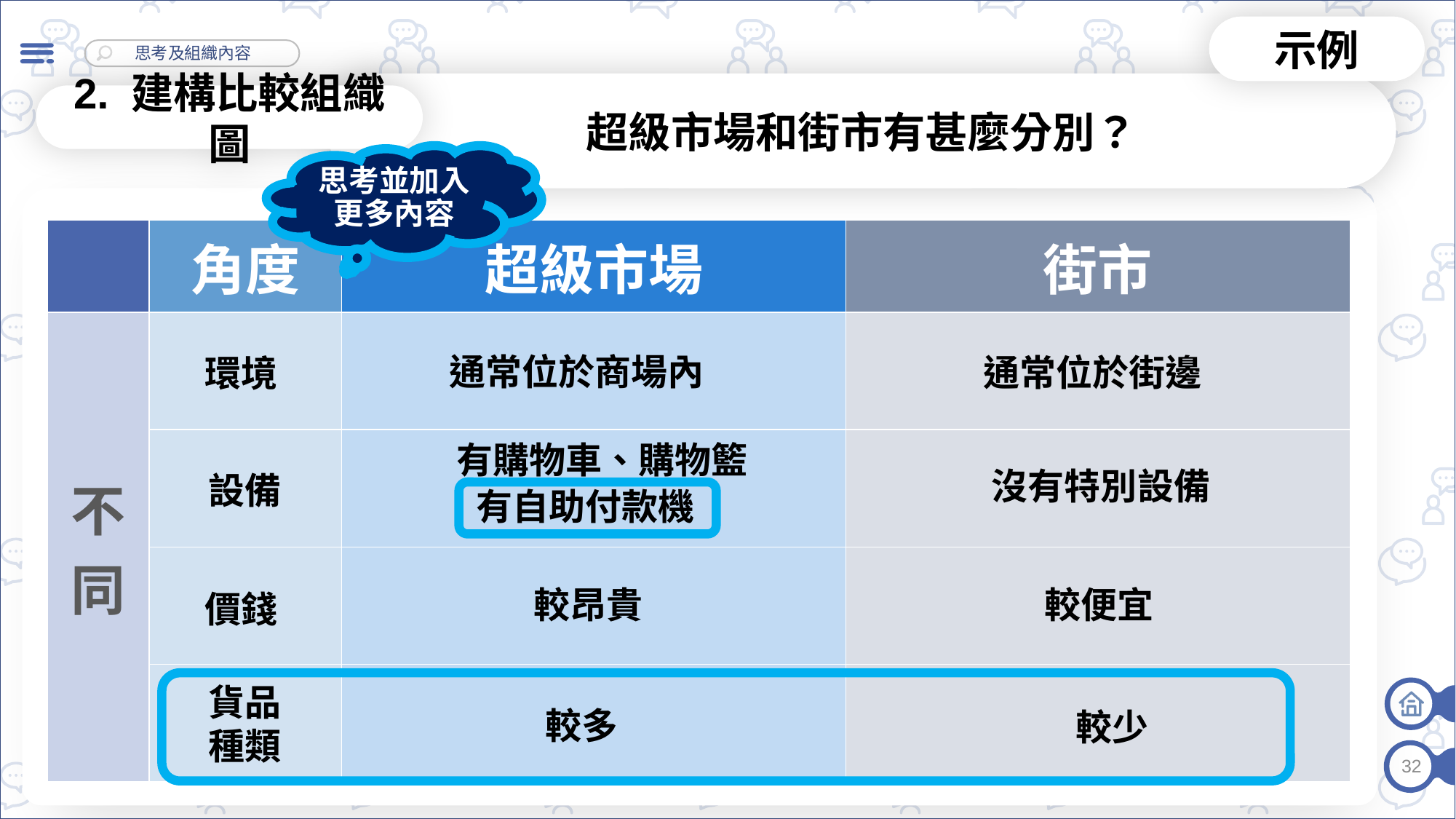

示例
超級市場和街市有甚麼分別？
2. 建構比較組織圖
思考並加入更多內容

|  | 角度 | 超級市場 | 街市 |
| --- | --- | --- | --- |
| 不同 |  |  |  |
|  |  |  |  |
|  |  |  |  |
|  |  |  |  |
通常位於商場內
通常位於街邊
環境
有購物車、購物籃
沒有特別設備
設備
有自助付款機

較昂貴
較便宜
價錢

貨品
種類
較多
較少
32